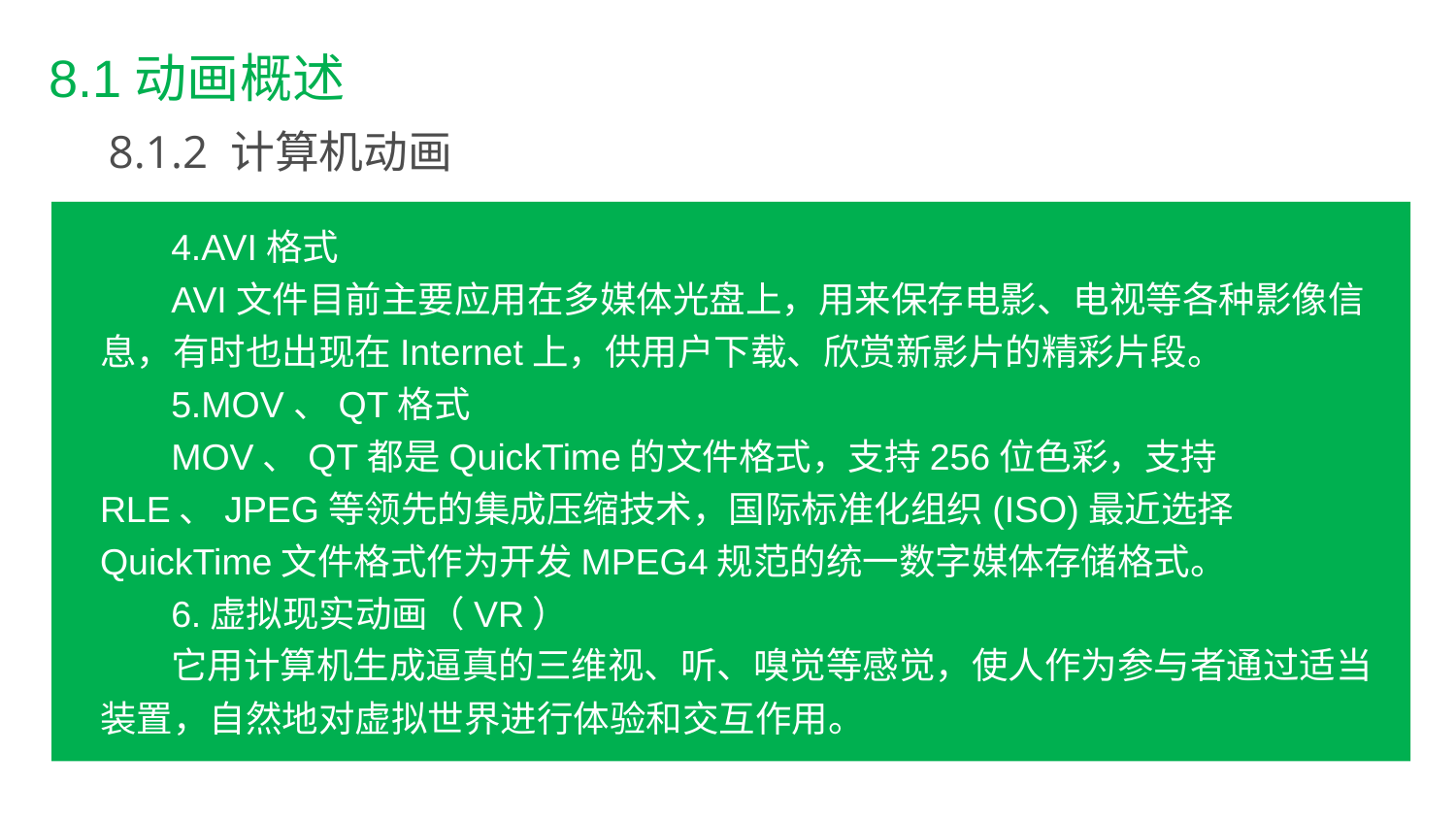

8.1动画概述
8.1.2 计算机动画

4.AVI格式
AVI文件目前主要应用在多媒体光盘上，用来保存电影、电视等各种影像信息，有时也出现在Internet上，供用户下载、欣赏新影片的精彩片段。
5.MOV、QT格式
MOV、QT都是QuickTime的文件格式，支持256位色彩，支持RLE、JPEG等领先的集成压缩技术，国际标准化组织(ISO)最近选择QuickTime文件格式作为开发MPEG4规范的统一数字媒体存储格式。
6.虚拟现实动画（VR）
它用计算机生成逼真的三维视、听、嗅觉等感觉，使人作为参与者通过适当装置，自然地对虚拟世界进行体验和交互作用。